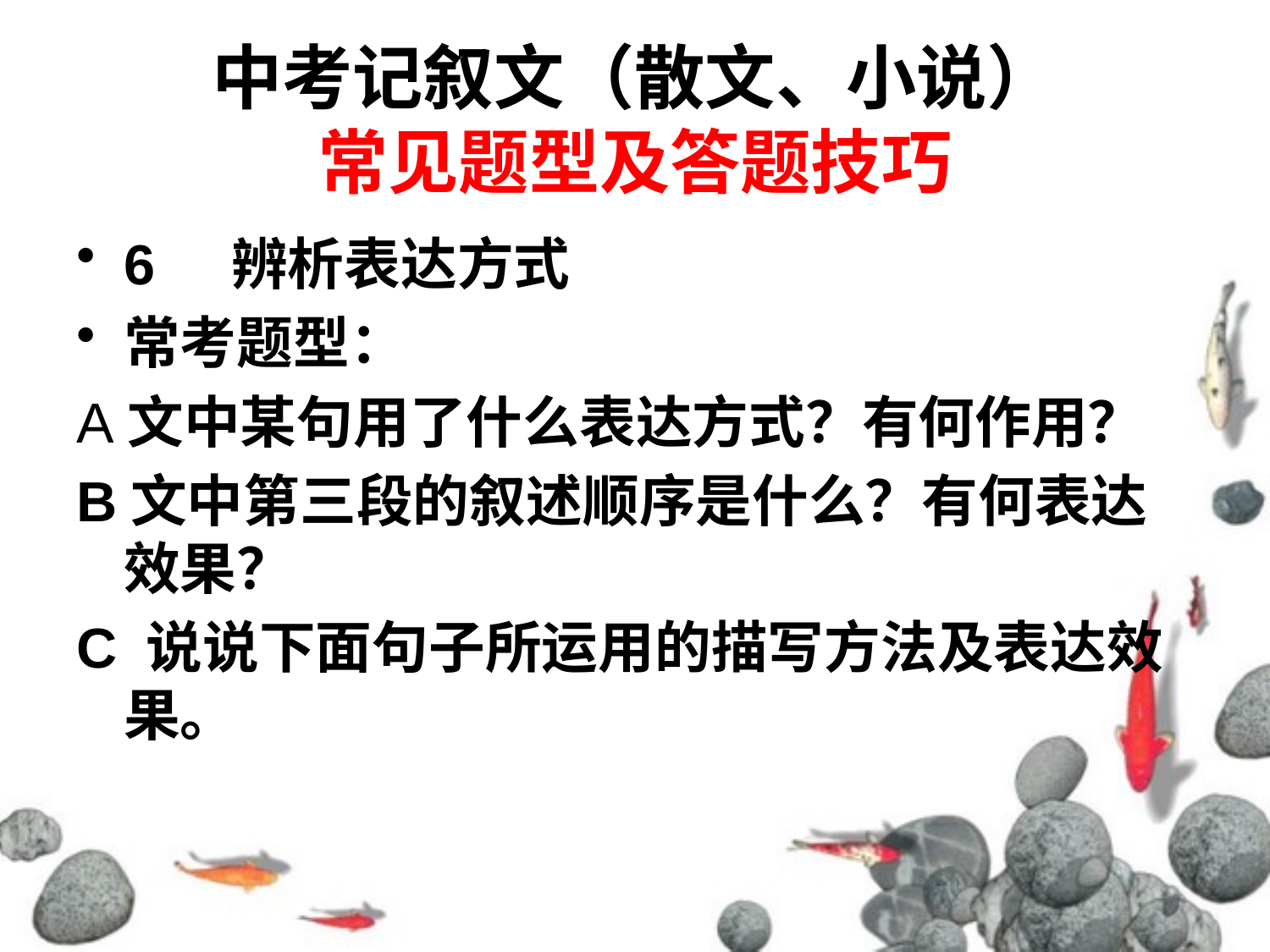

# 中考记叙文（散文、小说） 常见题型及答题技巧
6    辨析表达方式
常考题型：
A文中某句用了什么表达方式？有何作用？
B文中第三段的叙述顺序是什么？有何表达效果？
C 说说下面句子所运用的描写方法及表达效果。